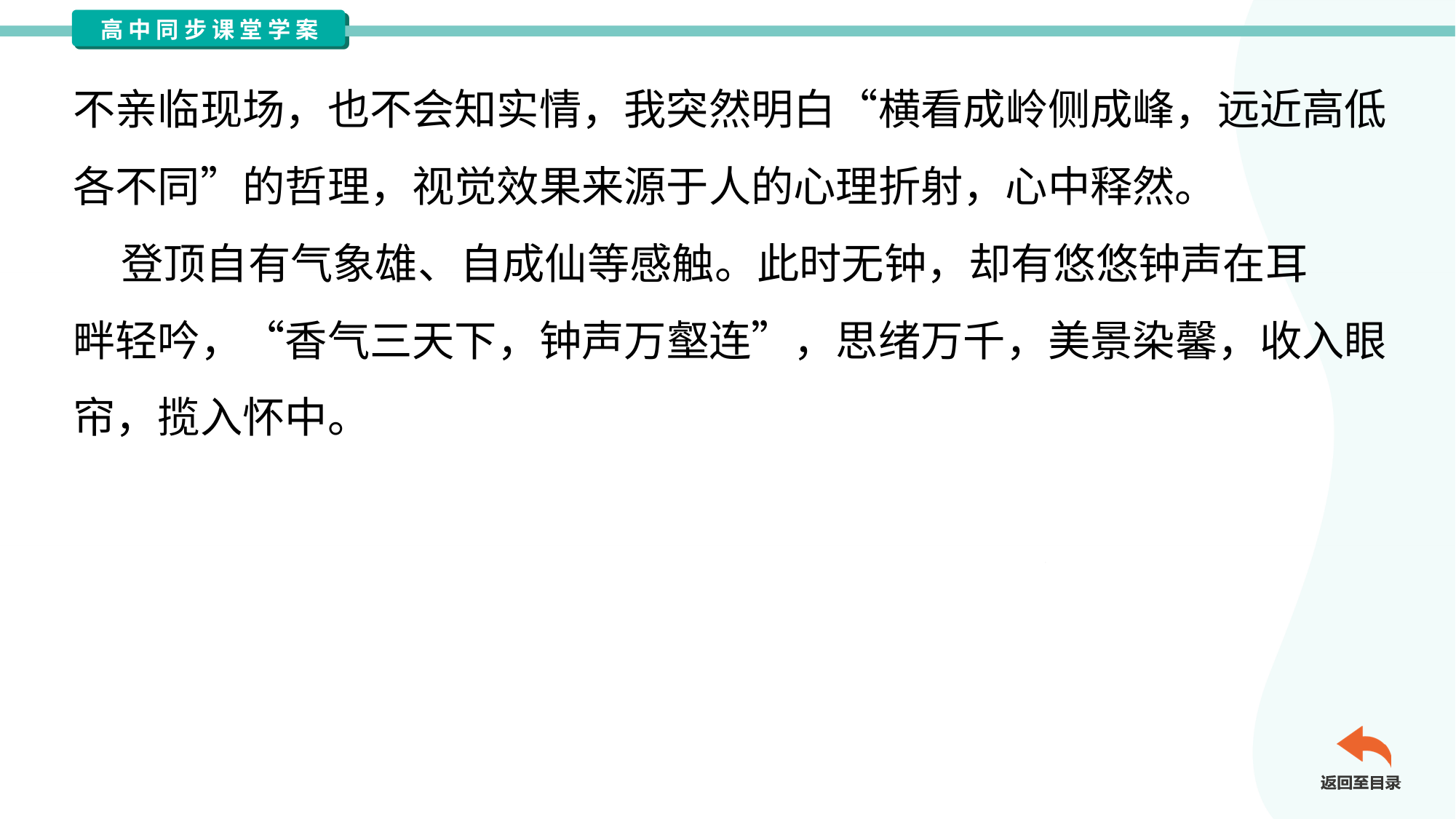

不亲临现场，也不会知实情，我突然明白“横看成岭侧成峰，远近高低
各不同”的哲理，视觉效果来源于人的心理折射，心中释然。
    登顶自有气象雄、自成仙等感触。此时无钟，却有悠悠钟声在耳
畔轻吟，“香气三天下，钟声万壑连”，思绪万千，美景染馨，收入眼
帘，揽入怀中。#1.2.3